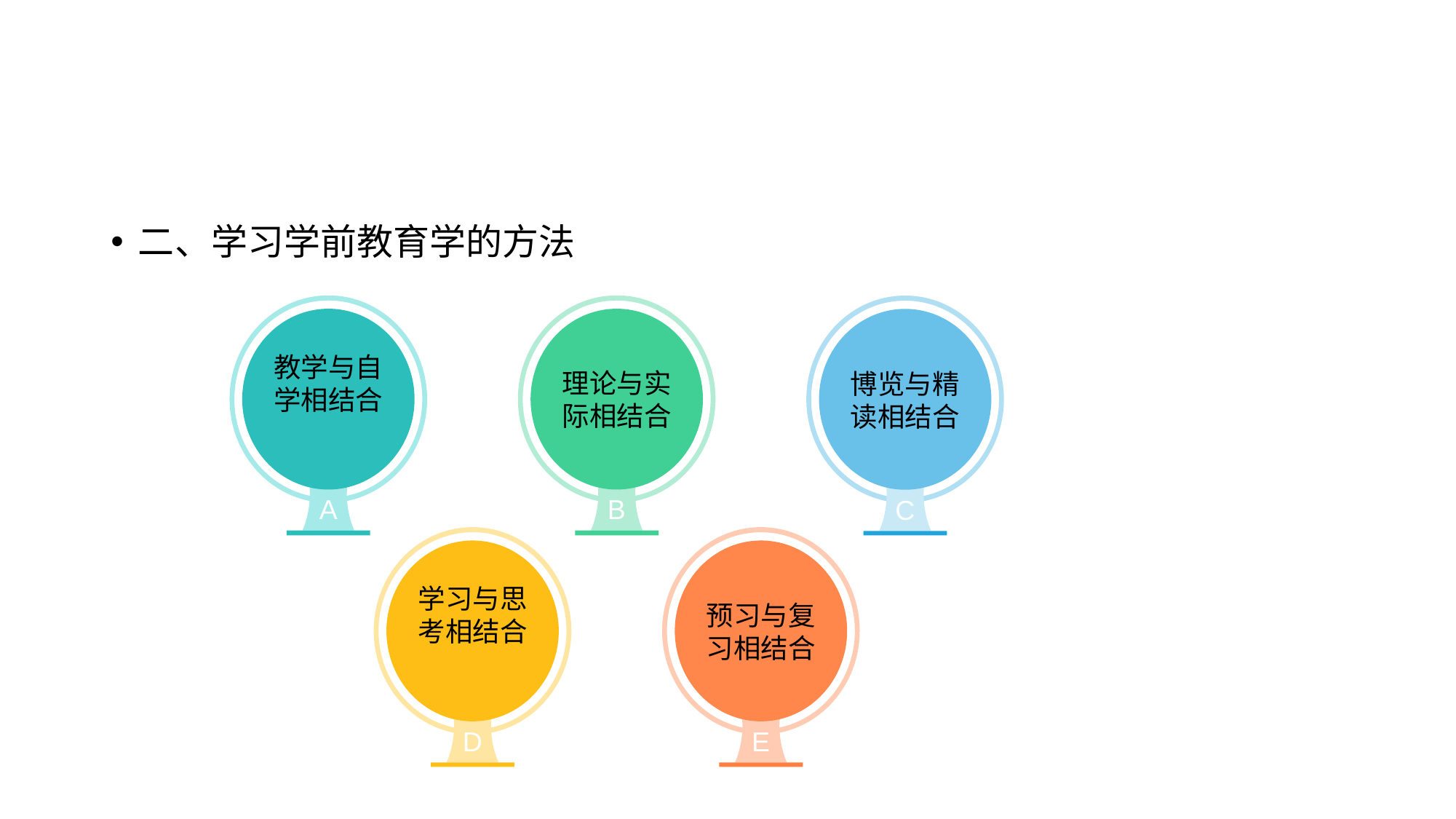

#
二、学习学前教育学的方法

教学与自学相结合

理论与实际相结合
博览与精读相结合
A
B
C

学习与思考相结合

预习与复习相结合
D
E